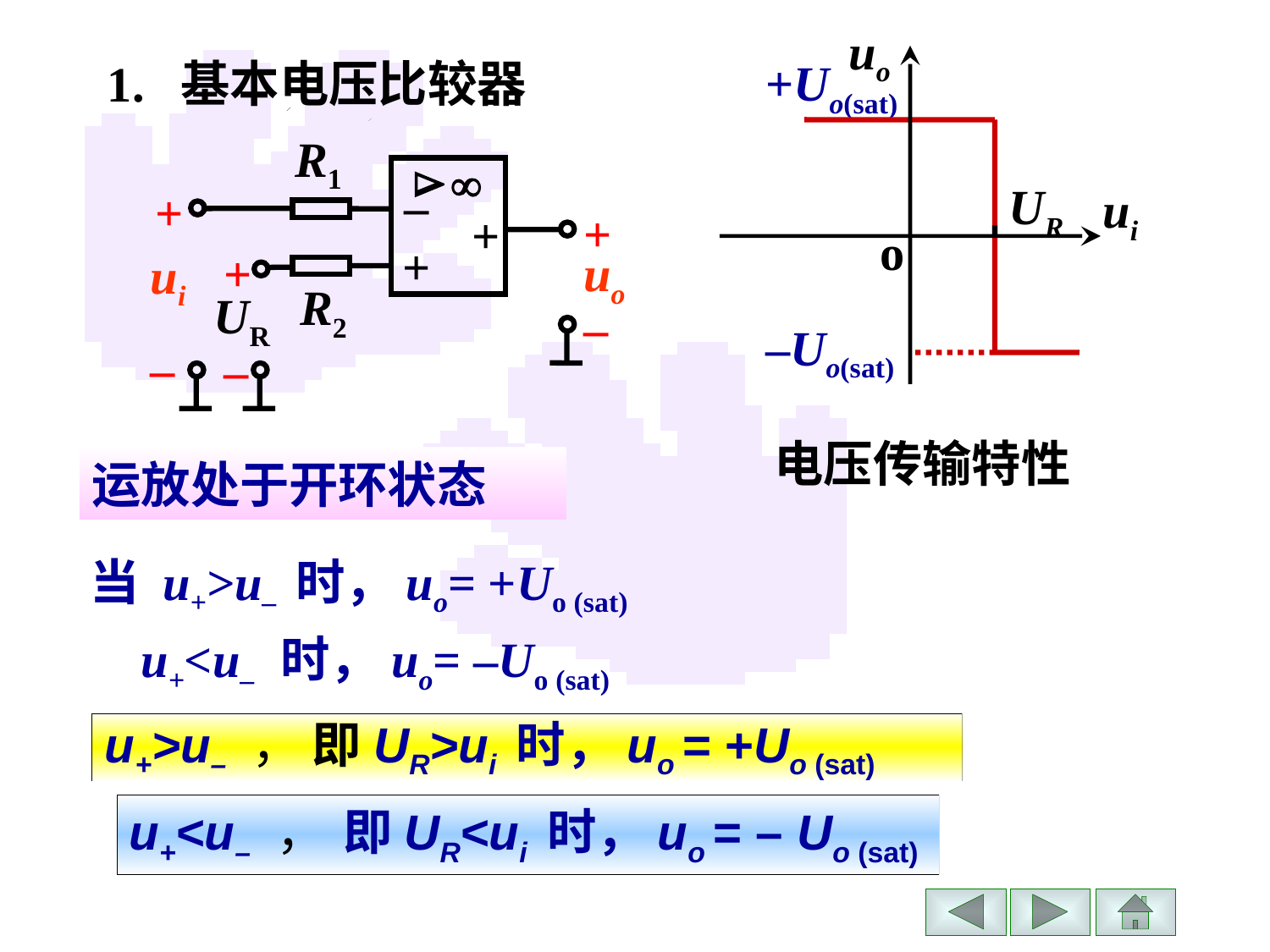

uo

UR
ui
o

 +Uo(sat)
1.  基本电压比较器

R1
∞
Δ

–
+
+
+

+

+
uo
ui

R2
UR
–

–
–

 –Uo(sat)
电压传输特性
运放处于开环状态
当 u+>u– 时，uo= +Uo (sat)
       u+<u–  时，uo= –Uo (sat)
 u+>u– ， 即UR>ui 时，uo = +Uo (sat)
u+<u– ，  即UR<ui 时，uo = – Uo (sat)